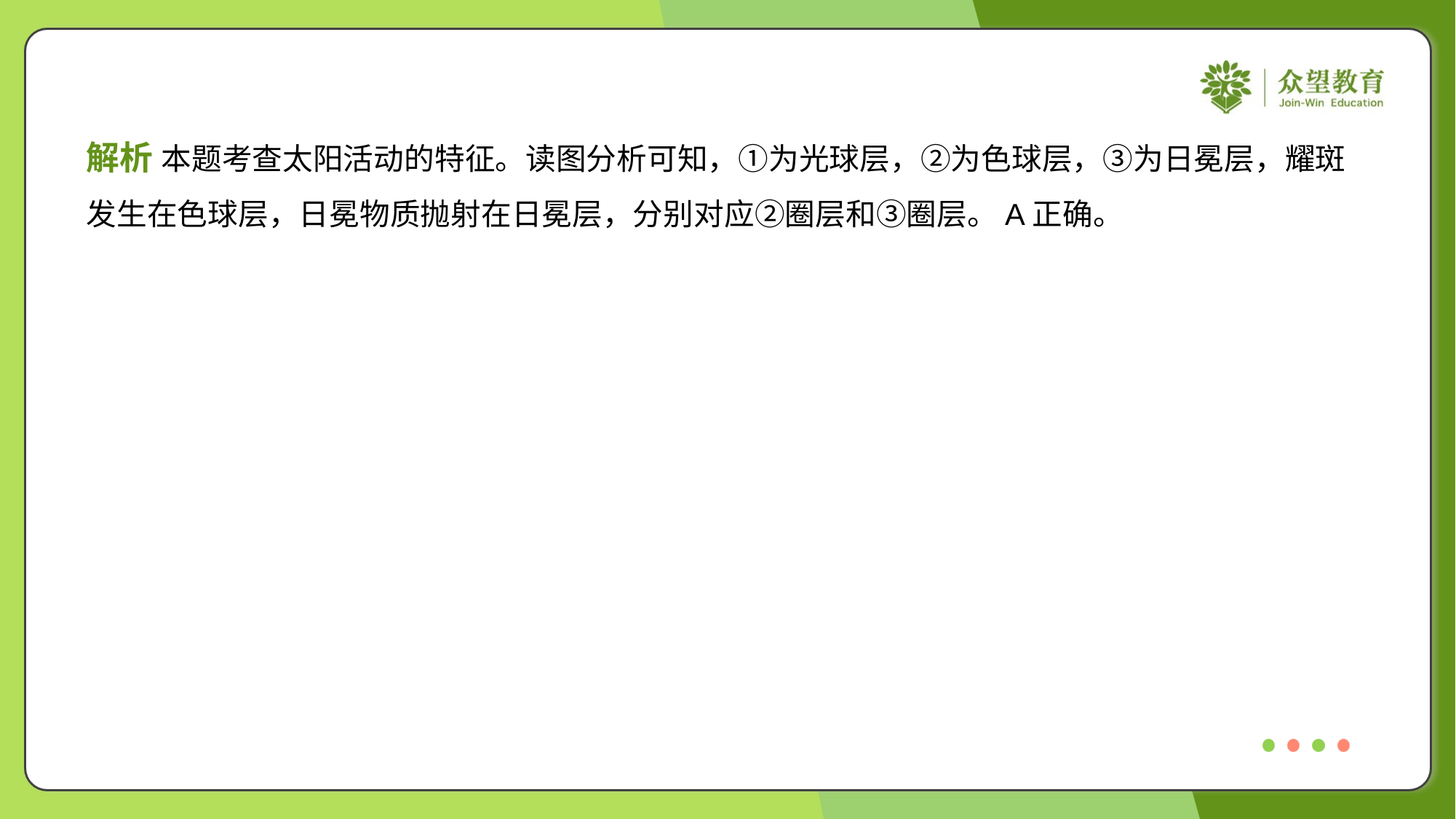

解析 本题考查太阳活动的特征。读图分析可知，①为光球层，②为色球层，③为日冕层，耀斑
发生在色球层，日冕物质抛射在日冕层，分别对应②圈层和③圈层。A正确。